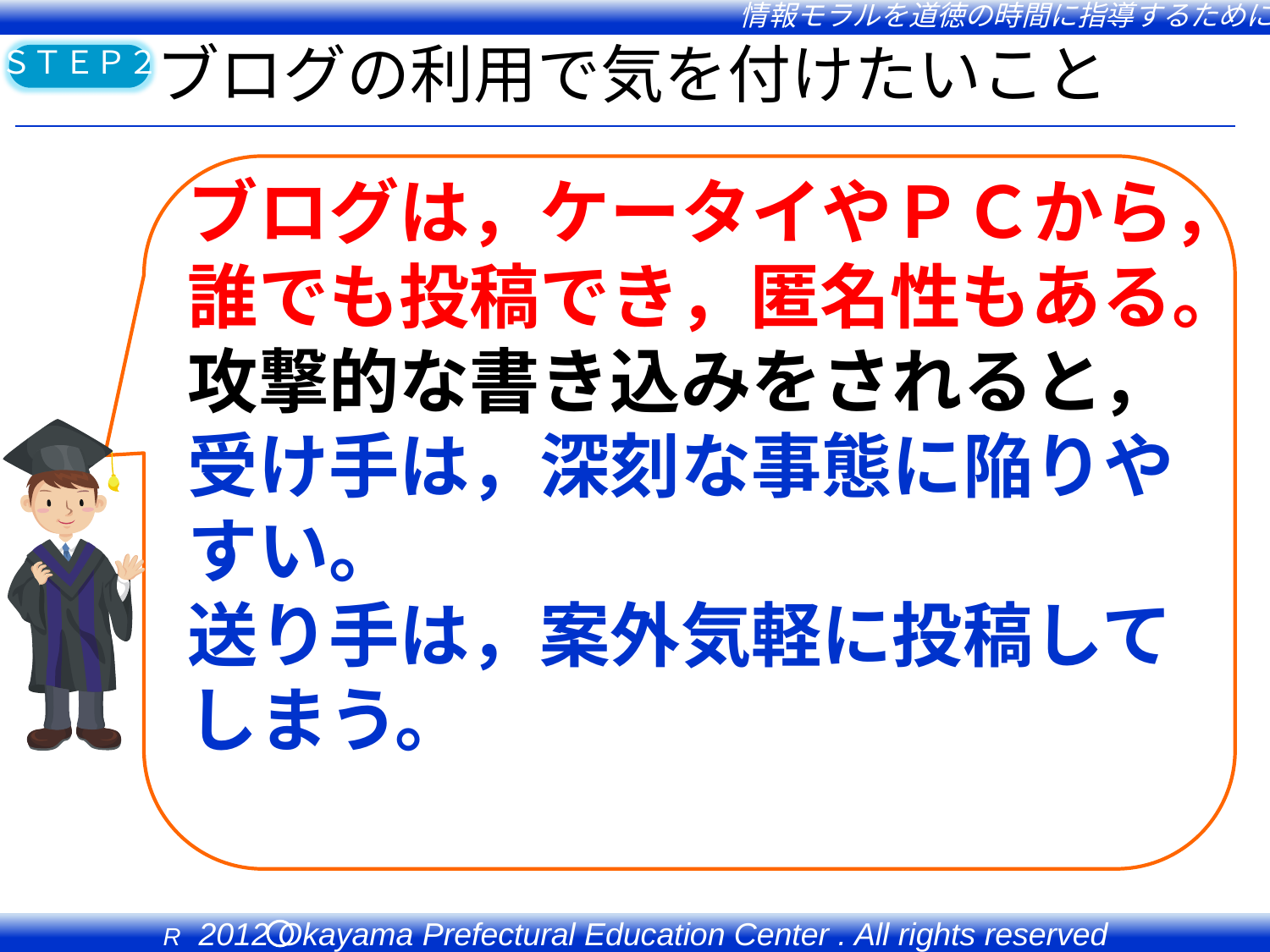

ブログの利用で気を付けたいこと

ブログは，ケータイやＰＣから，誰でも投稿でき，匿名性もある。攻撃的な書き込みをされると，
受け手は，深刻な事態に陥りやすい。
送り手は，案外気軽に投稿してしまう。